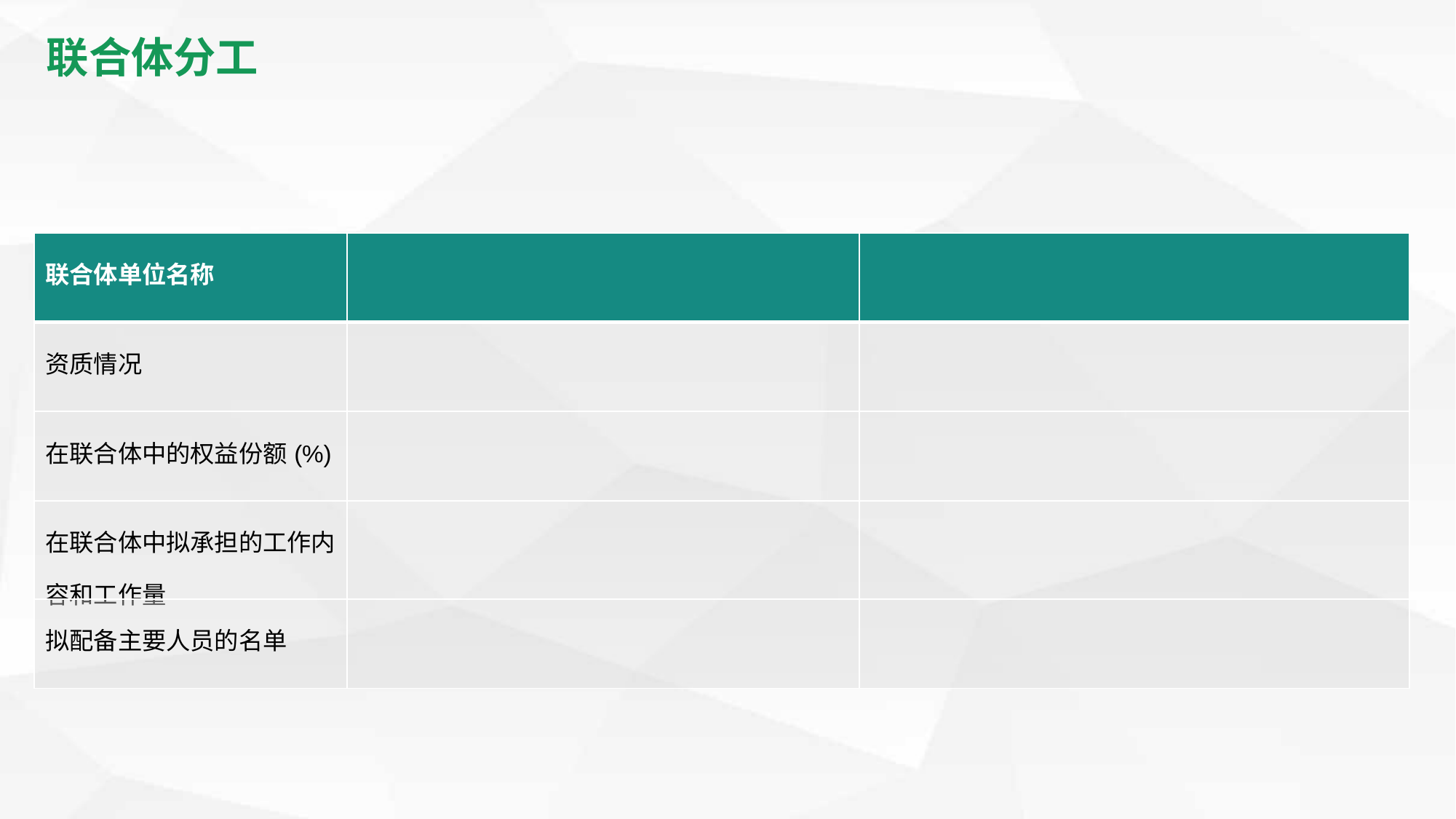

联合体分工
e7d195523061f1c0092ce48a5fc95870a0687ac45bc8b2caB227BFDC40F9DB2B7A559DE97B8BDC6E716585DDCE188C7BF488BAA08C98985C74A3E1B5E305210FABE6A8AE2A6A8AB67019A6860E9B7AF55A1A95E86B10B9AB5550002FF12B0EA56D000405632874BC50024C1037F77C0F94C04B67B4C2100A7AA32C9C5BB52837D9165C348A88A54C8C79B8EFA65F053EF0087A7ED95375B8
| 联合体单位名称 |  |  |
| --- | --- | --- |
| 资质情况 |  |  |
| 在联合体中的权益份额(%) |  |  |
| 在联合体中拟承担的工作内容和工作量 |  |  |
| 拟配备主要人员的名单 |  |  |